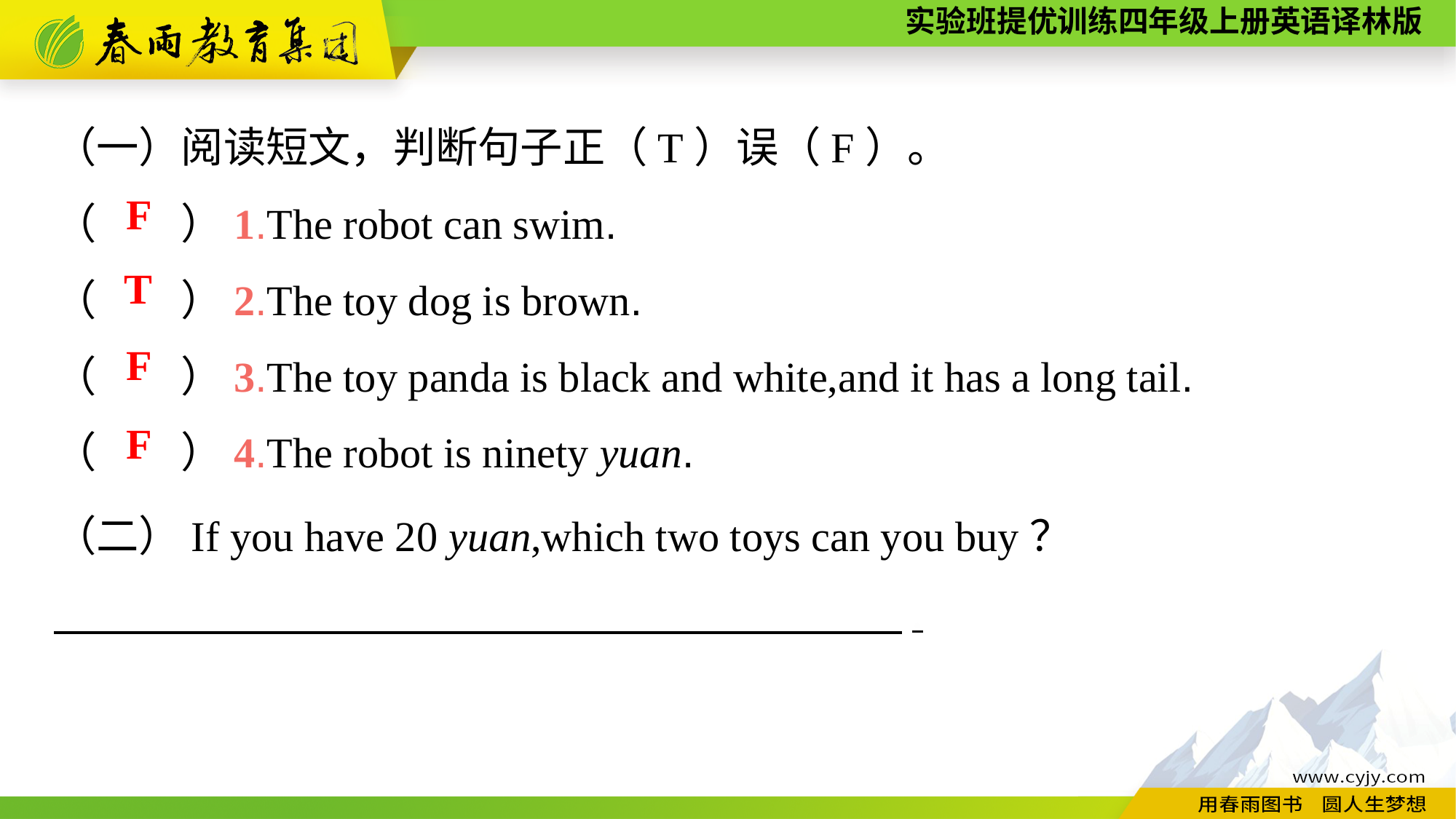

（一）阅读短文，判断句子正（T）误（F）。
（　　）1.The robot can swim.
（　　）2.The toy dog is brown.
（　　）3.The toy panda is black and white,and it has a long tail.
（　　）4.The robot is ninety yuan.
F
T
F
F
（二）If you have 20 yuan,which two toys can you buy？
　　　　　　　　　　　　　　　　　　　　.